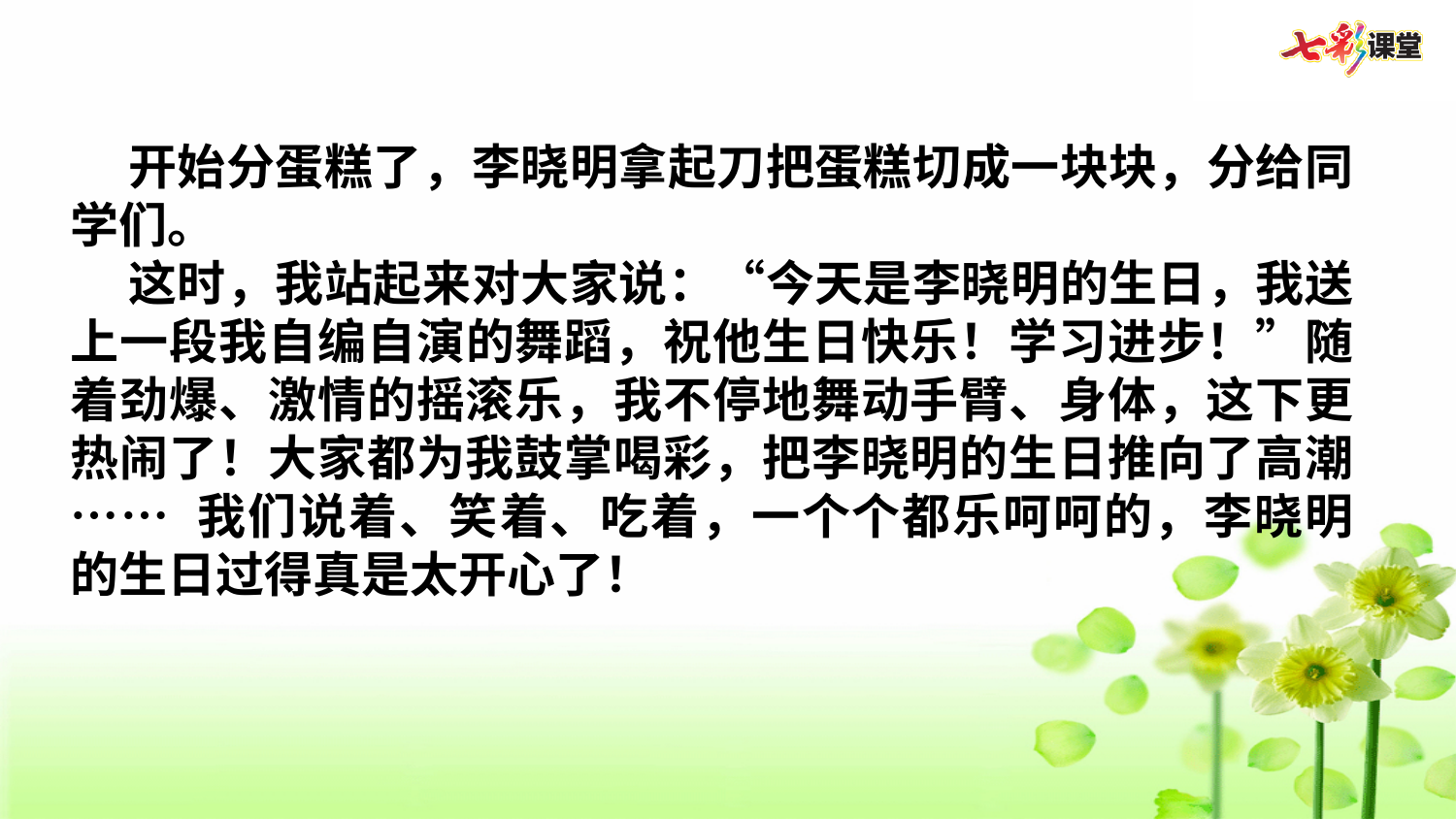

开始分蛋糕了，李晓明拿起刀把蛋糕切成一块块，分给同学们。
    这时，我站起来对大家说：“今天是李晓明的生日，我送上一段我自编自演的舞蹈，祝他生日快乐！学习进步！”随着劲爆、激情的摇滚乐，我不停地舞动手臂、身体，这下更热闹了！大家都为我鼓掌喝彩，把李晓明的生日推向了高潮…… 我们说着、笑着、吃着，一个个都乐呵呵的，李晓明的生日过得真是太开心了！